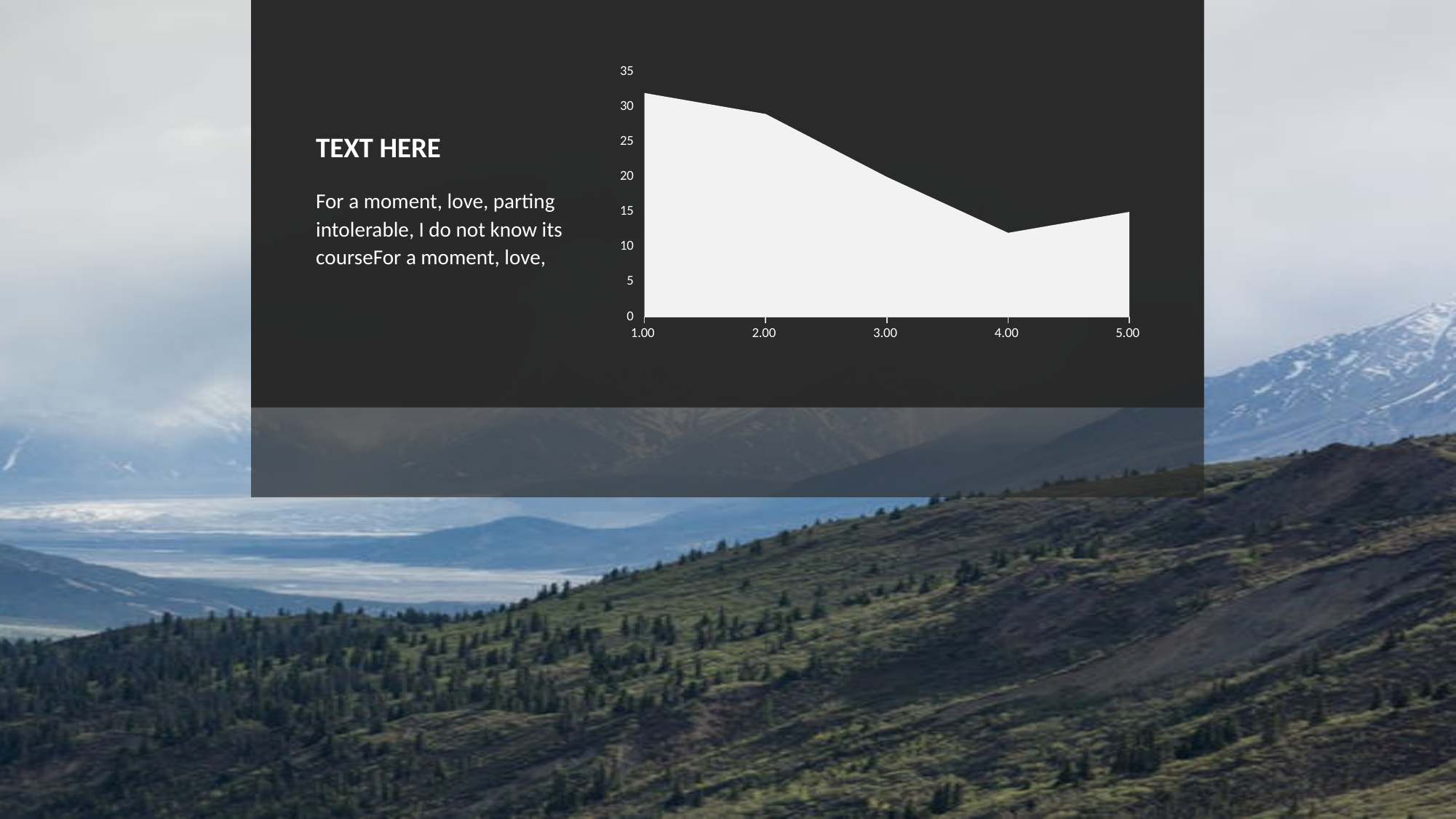

### Chart

| Category | 系列 1 |
|---|---|
| 1 | 32.0 |
| 2 | 29.0 |
| 3 | 20.0 |
| 4 | 12.0 |
| 5 | 15.0 |
TEXT HERE
For a moment, love, parting intolerable, I do not know its courseFor a moment, love,